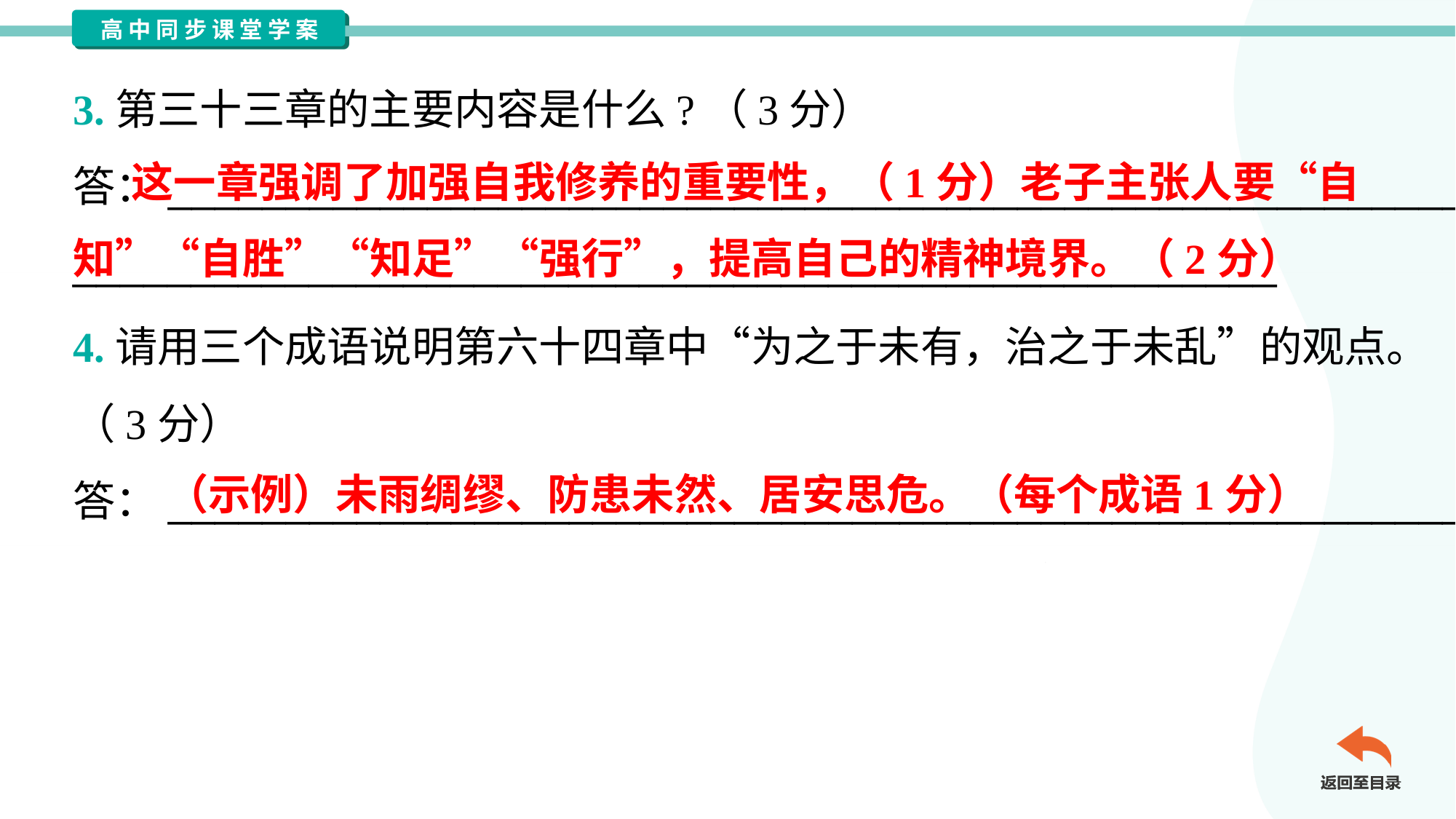

3.第三十三章的主要内容是什么?（3分）
答：_________________________________________________________
___________________________________________________
     这一章强调了加强自我修养的重要性，（1分）老子主张人要“自知”“自胜”“知足”“强行”，提高自己的精神境界。（2分）
4.请用三个成语说明第六十四章中“为之于未有，治之于未乱”的观点。
（3分）
答：_______________________________________________________
（示例）未雨绸缪、防患未然、居安思危。（每个成语1分）